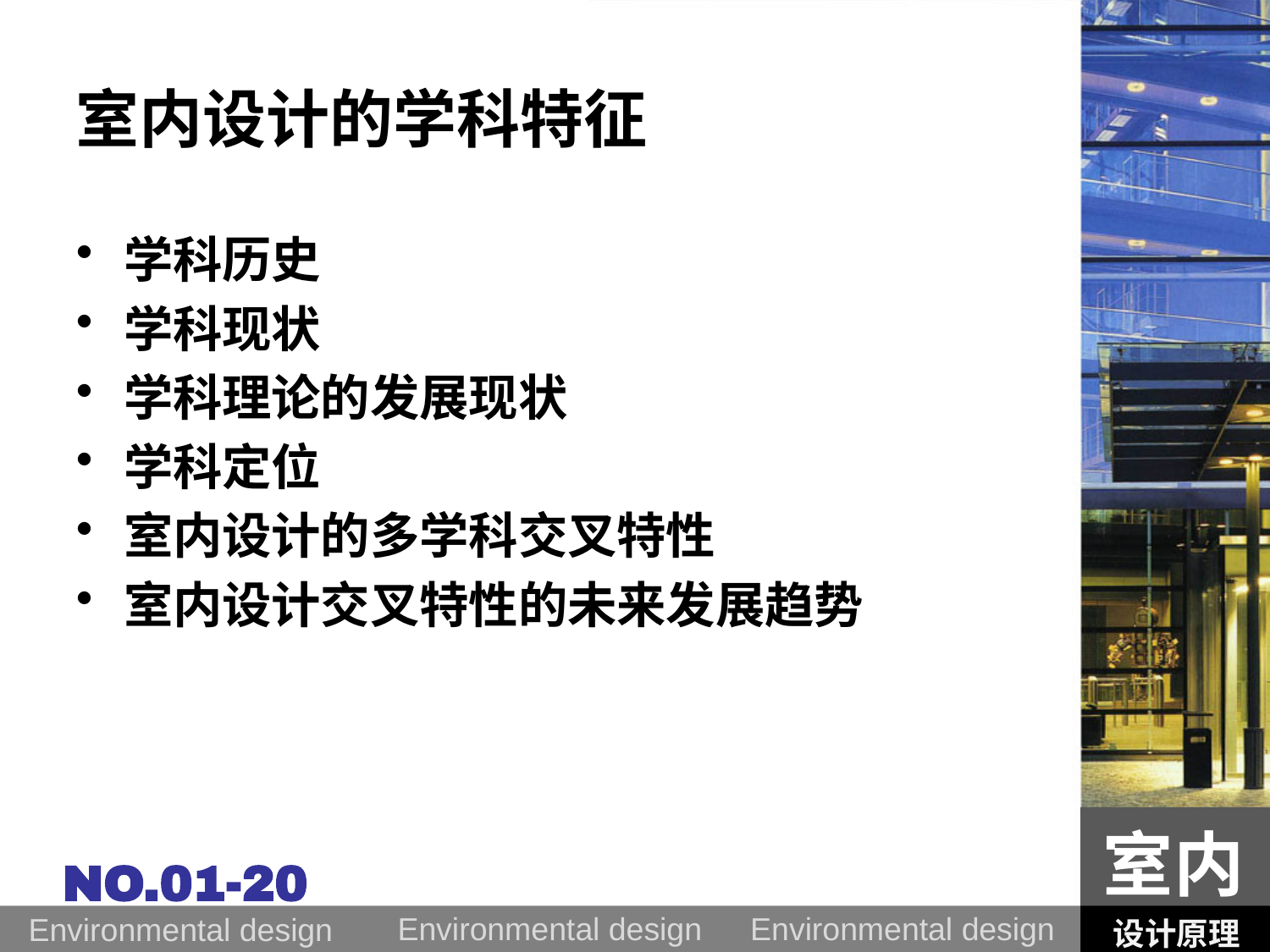

# 室内设计的学科特征
学科历史
学科现状
学科理论的发展现状
学科定位
室内设计的多学科交叉特性
室内设计交叉特性的未来发展趋势
室内

NO.01-20
设计原理
Environmental design
Environmental design
Environmental design